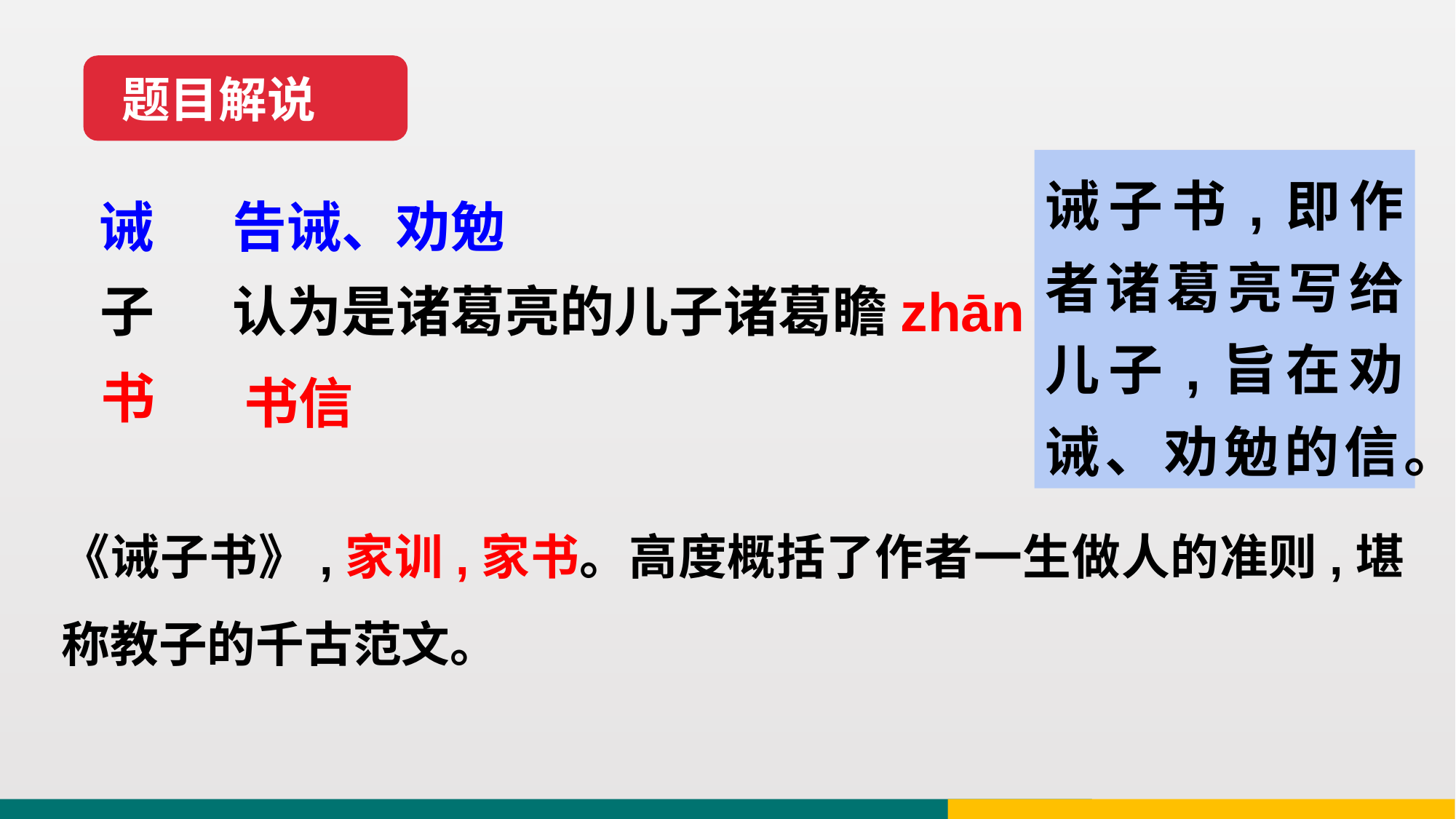

题目解说
诫子书,即作者诸葛亮写给儿子,旨在劝诫、劝勉的信。
诫
告诫、劝勉
子
认为是诸葛亮的儿子诸葛瞻zhān
书
书信
《诫子书》,家训,家书。高度概括了作者一生做人的准则,堪称教子的千古范文。